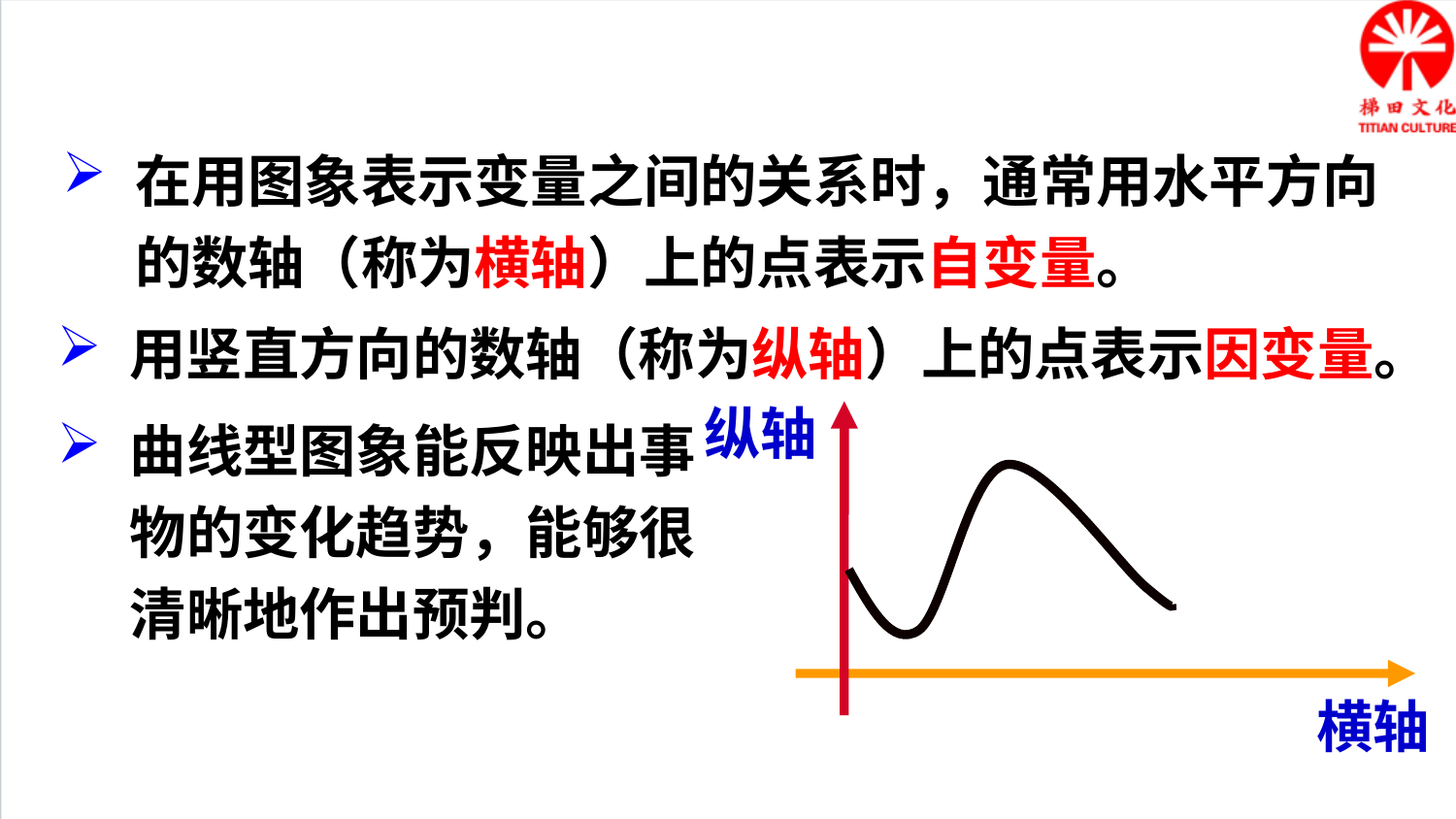

在用图象表示变量之间的关系时，通常用水平方向的数轴（称为横轴）上的点表示自变量。
用竖直方向的数轴（称为纵轴）上的点表示因变量。
纵轴
曲线型图象能反映出事物的变化趋势，能够很清晰地作出预判。

横轴